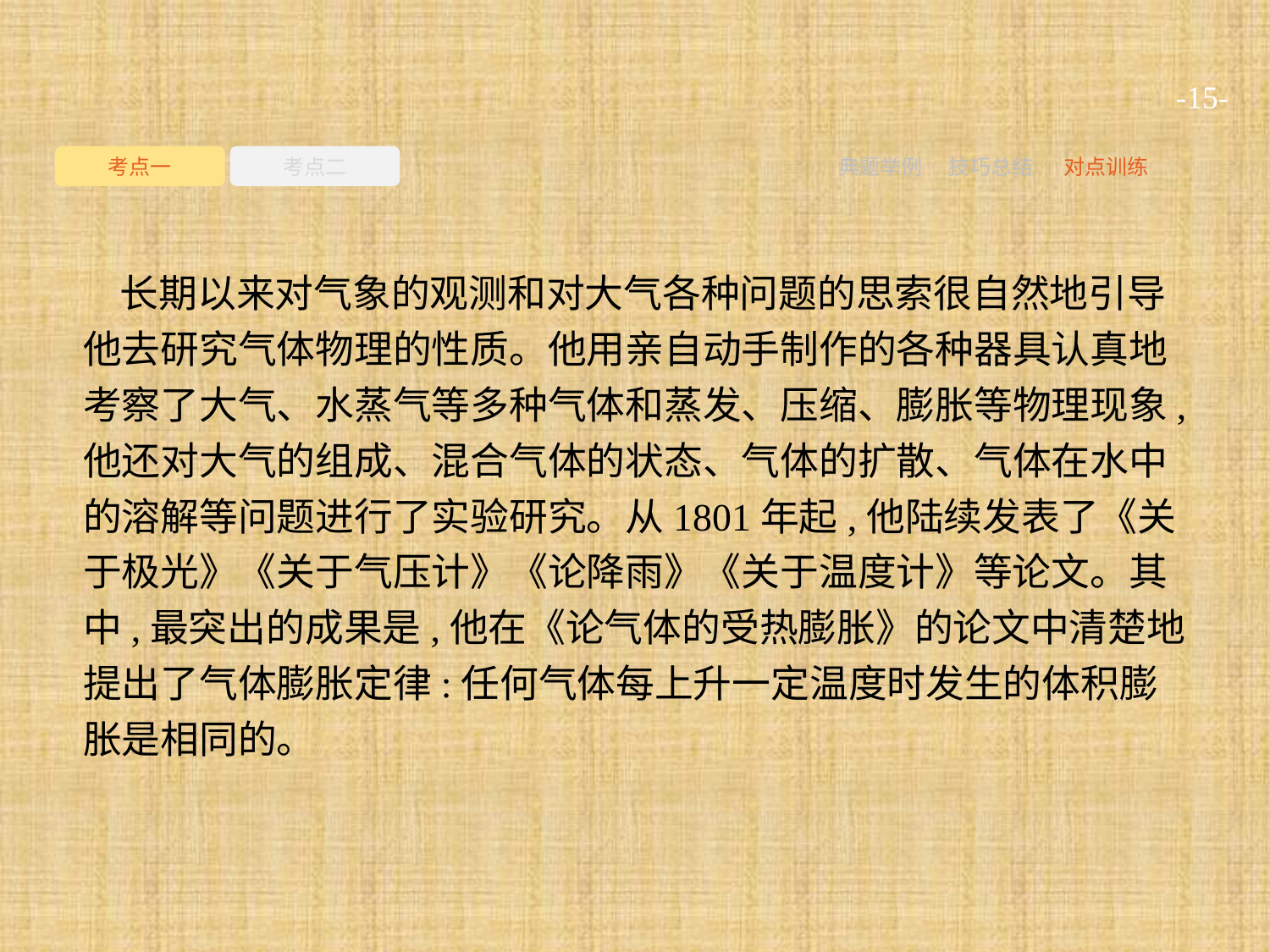

-15-
考点一
考点二
典题举例
技巧总结
对点训练
长期以来对气象的观测和对大气各种问题的思索很自然地引导他去研究气体物理的性质。他用亲自动手制作的各种器具认真地考察了大气、水蒸气等多种气体和蒸发、压缩、膨胀等物理现象,他还对大气的组成、混合气体的状态、气体的扩散、气体在水中的溶解等问题进行了实验研究。从1801年起,他陆续发表了《关于极光》《关于气压计》《论降雨》《关于温度计》等论文。其中,最突出的成果是,他在《论气体的受热膨胀》的论文中清楚地提出了气体膨胀定律:任何气体每上升一定温度时发生的体积膨胀是相同的。